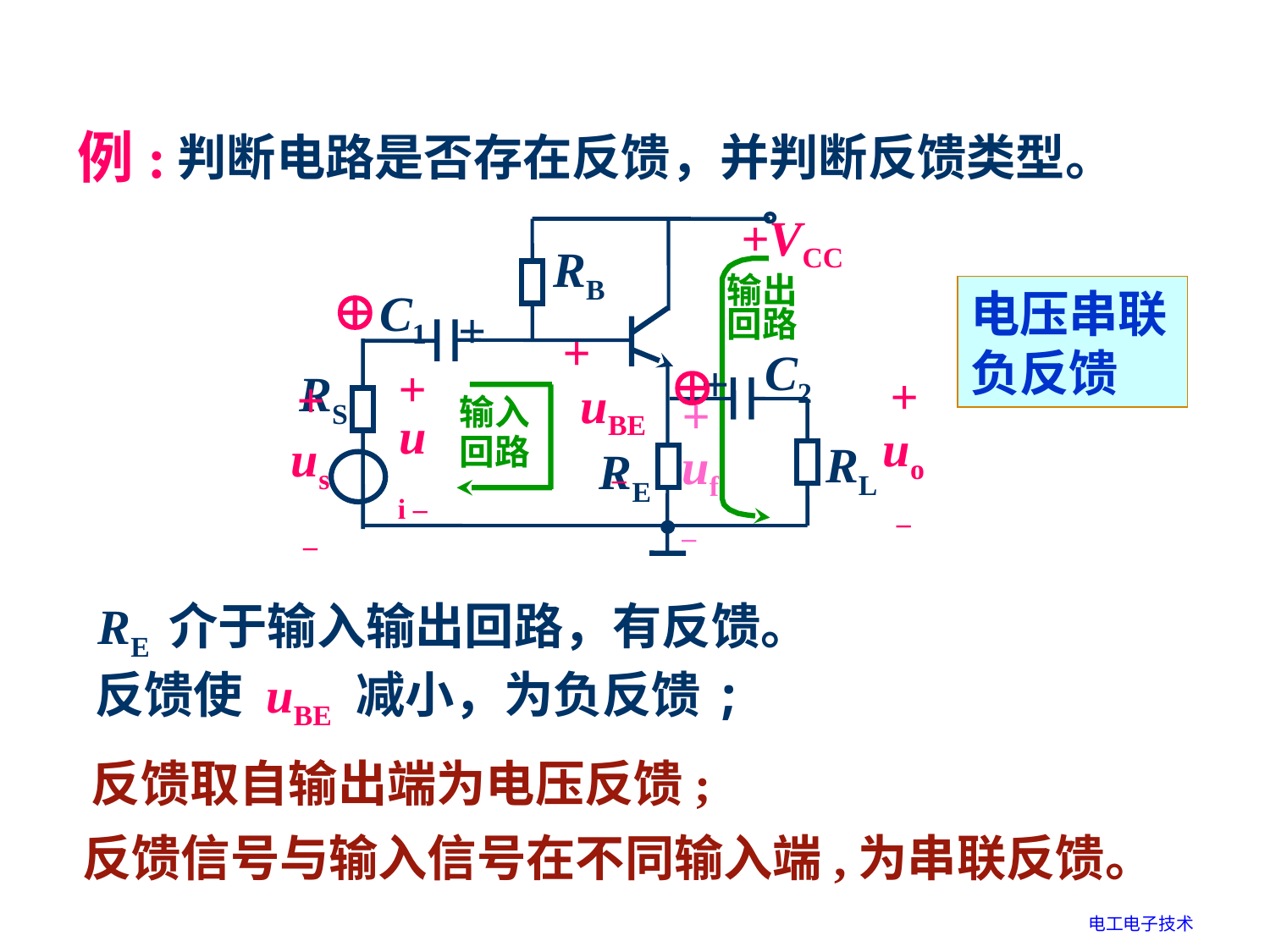

例:
判断电路是否存在反馈，并判断反馈类型。
+VCC

RB

C1
+

+
      uBE
        –
C2

+

RS

+
ui –
+
us
–
+
uo
–

RL
RE

⊕
输出
回路
电压串联负反馈
⊕

输入
回路
+
uf
–

RE 介于输入输出回路，有反馈。
反馈使 uBE 减小，为负反馈;
反馈取自输出端为电压反馈;
反馈信号与输入信号在不同输入端,为串联反馈。
电工电子技术